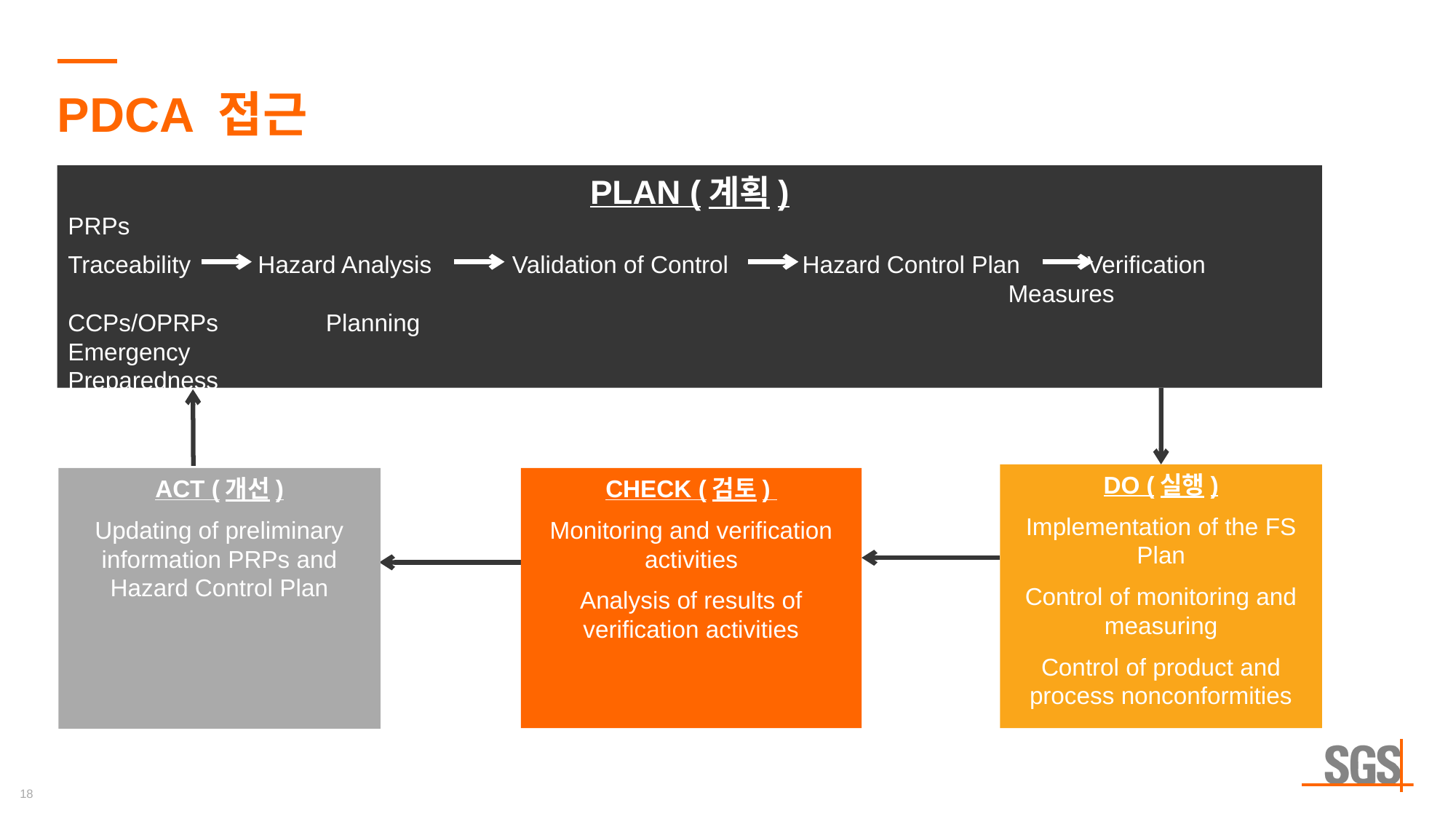

# PDCA 접근
PLAN (계획)
PRPs
Traceability          Hazard Analysis            Validation of Control           Hazard Control Plan          Verification                                                                                            				          Measures                         CCPs/OPRPs                Planning
Emergency
Preparedness
DO (실행)
Implementation of the FS Plan
Control of monitoring and measuring
Control of product and process nonconformities
ACT (개선)
Updating of preliminary information PRPs and Hazard Control Plan
CHECK (검토)
Monitoring and verification activities
Analysis of results of verification activities